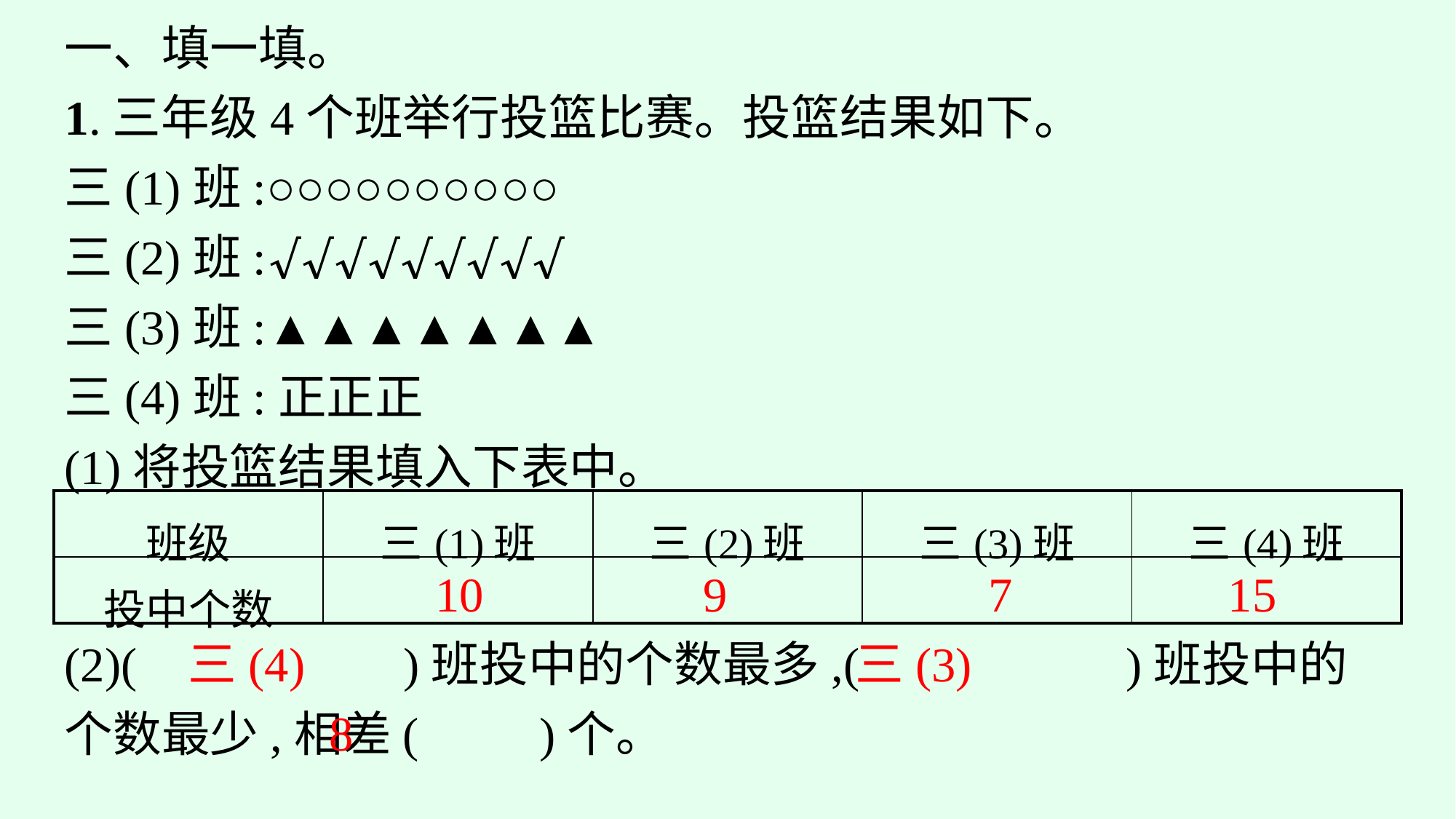

一、填一填。
1.三年级4个班举行投篮比赛。投篮结果如下。
三(1)班:○○○○○○○○○○
三(2)班:√√√√√√√√√
三(3)班:▲▲▲▲▲▲▲
三(4)班:正正正
(1)将投篮结果填入下表中。
| 班级 | 三(1)班 | 三(2)班 | 三(3)班 | 三(4)班 |
| --- | --- | --- | --- | --- |
| 投中个数 |  |  |  |  |
10
9
7
15
(2)(　　　　　)班投中的个数最多,(　　　　　)班投中的个数最少,相差(　　)个。
三(4)
三(3)
8